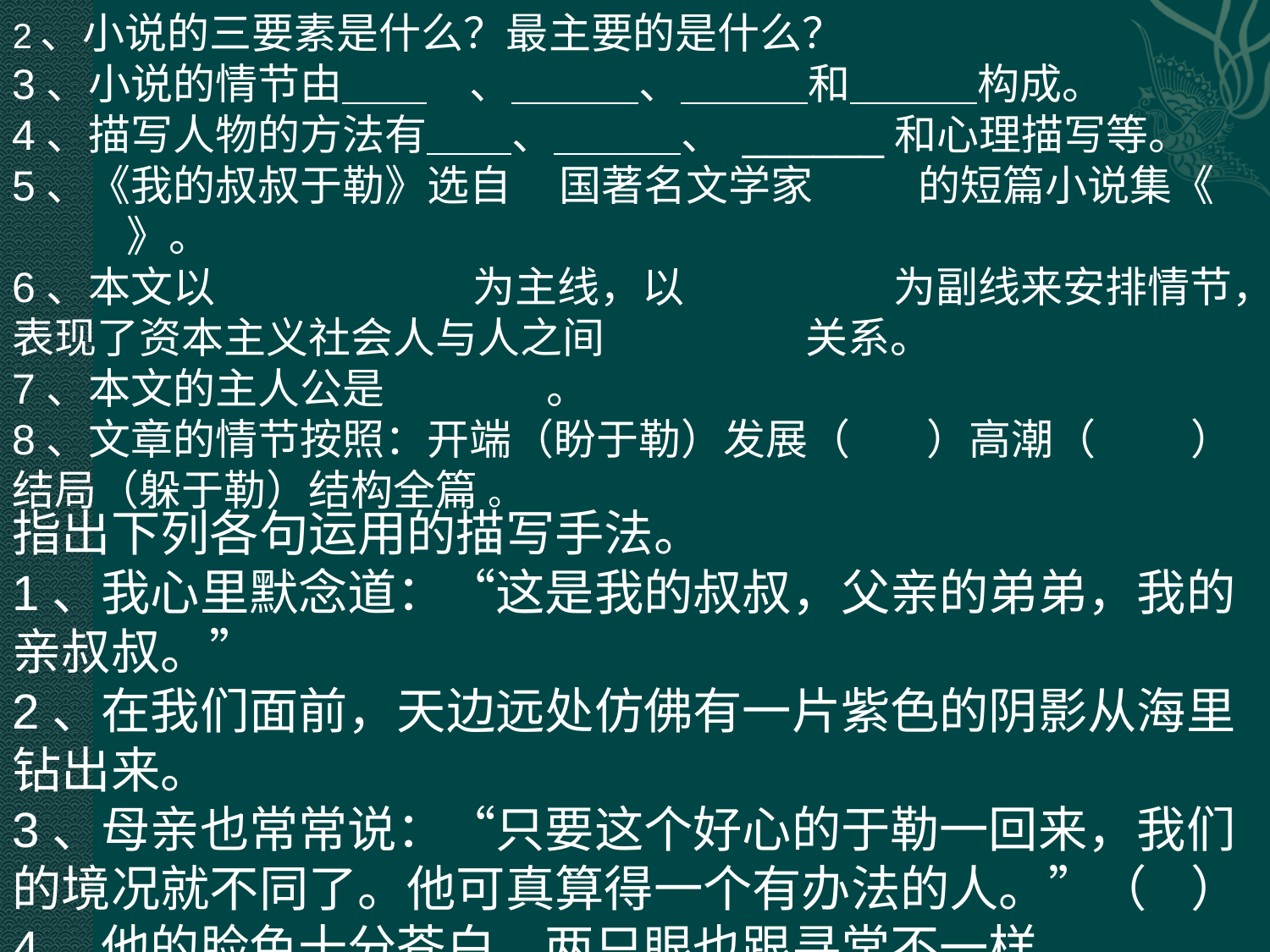

2、小说的三要素是什么？最主要的是什么？
3、小说的情节由＿＿　、＿＿＿、＿＿＿和＿＿＿构成。
4、描写人物的方法有＿＿、＿＿＿、 ______和心理描写等。
5、《我的叔叔于勒》选自     国著名文学家           的短篇小说集《                》。
6、本文以                           为主线，以                      为副线来安排情节，表现了资本主义社会人与人之间                     关系。
7、本文的主人公是                 。
8、文章的情节按照：开端（盼于勒）发展（        ）高潮（          ）
结局（躲于勒）结构全篇 。

指出下列各句运用的描写手法。
1、我心里默念道：“这是我的叔叔，父亲的弟弟，我的亲叔叔。”
2、在我们面前，天边远处仿佛有一片紫色的阴影从海里钻出来。
3、母亲也常常说：“只要这个好心的于勒一回来，我们的境况就不同了。他可真算得一个有办法的人。”（    ）
4、他的脸色十分苍白，两只眼也跟寻常不一样。